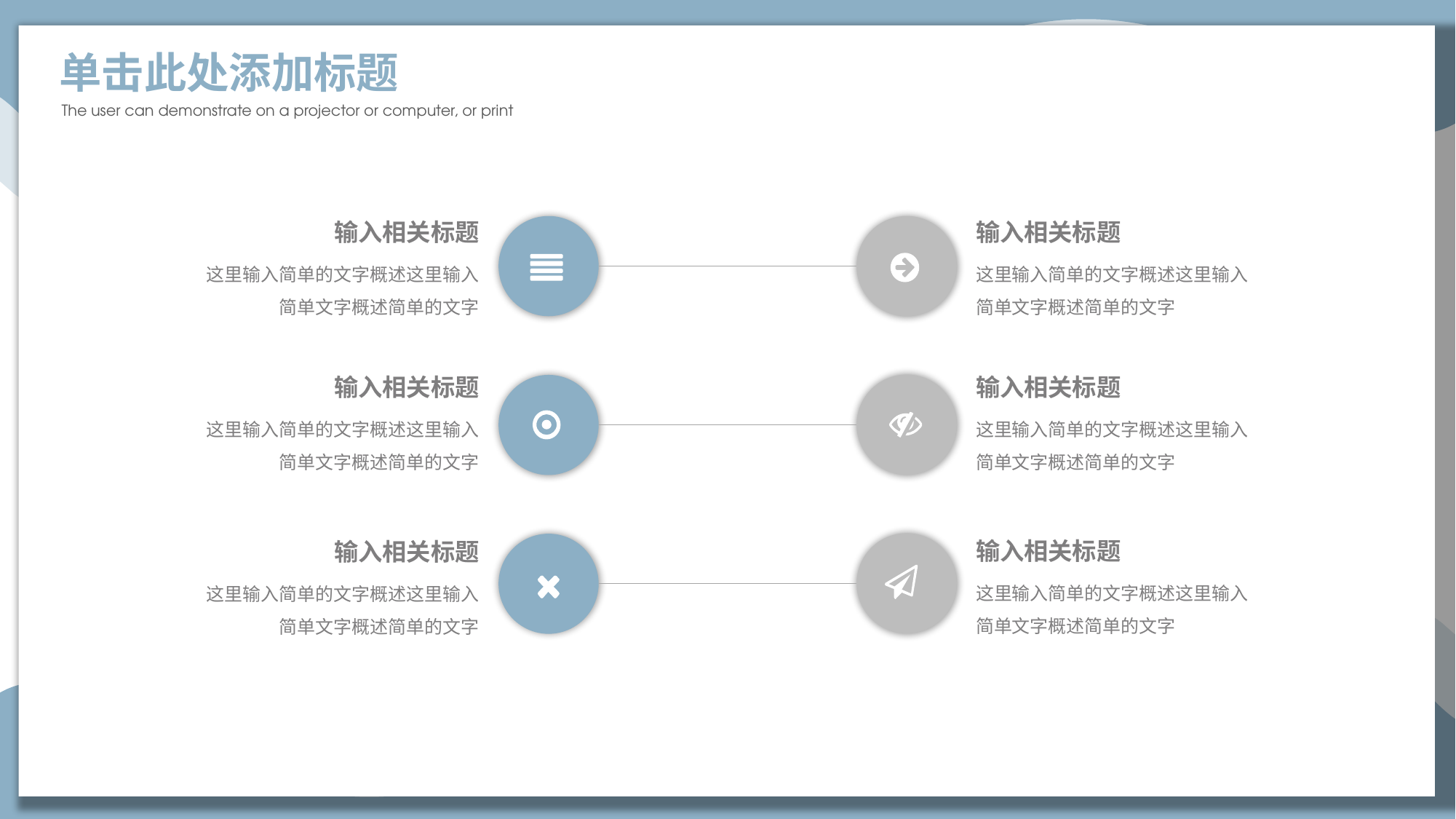

单击此处添加标题
The user can demonstrate on a projector or computer, or print
输入相关标题
输入相关标题

这里输入简单的文字概述这里输入简单文字概述简单的文字
这里输入简单的文字概述这里输入简单文字概述简单的文字

输入相关标题
输入相关标题

这里输入简单的文字概述这里输入简单文字概述简单的文字
这里输入简单的文字概述这里输入简单文字概述简单的文字

输入相关标题
输入相关标题

这里输入简单的文字概述这里输入简单文字概述简单的文字
这里输入简单的文字概述这里输入简单文字概述简单的文字